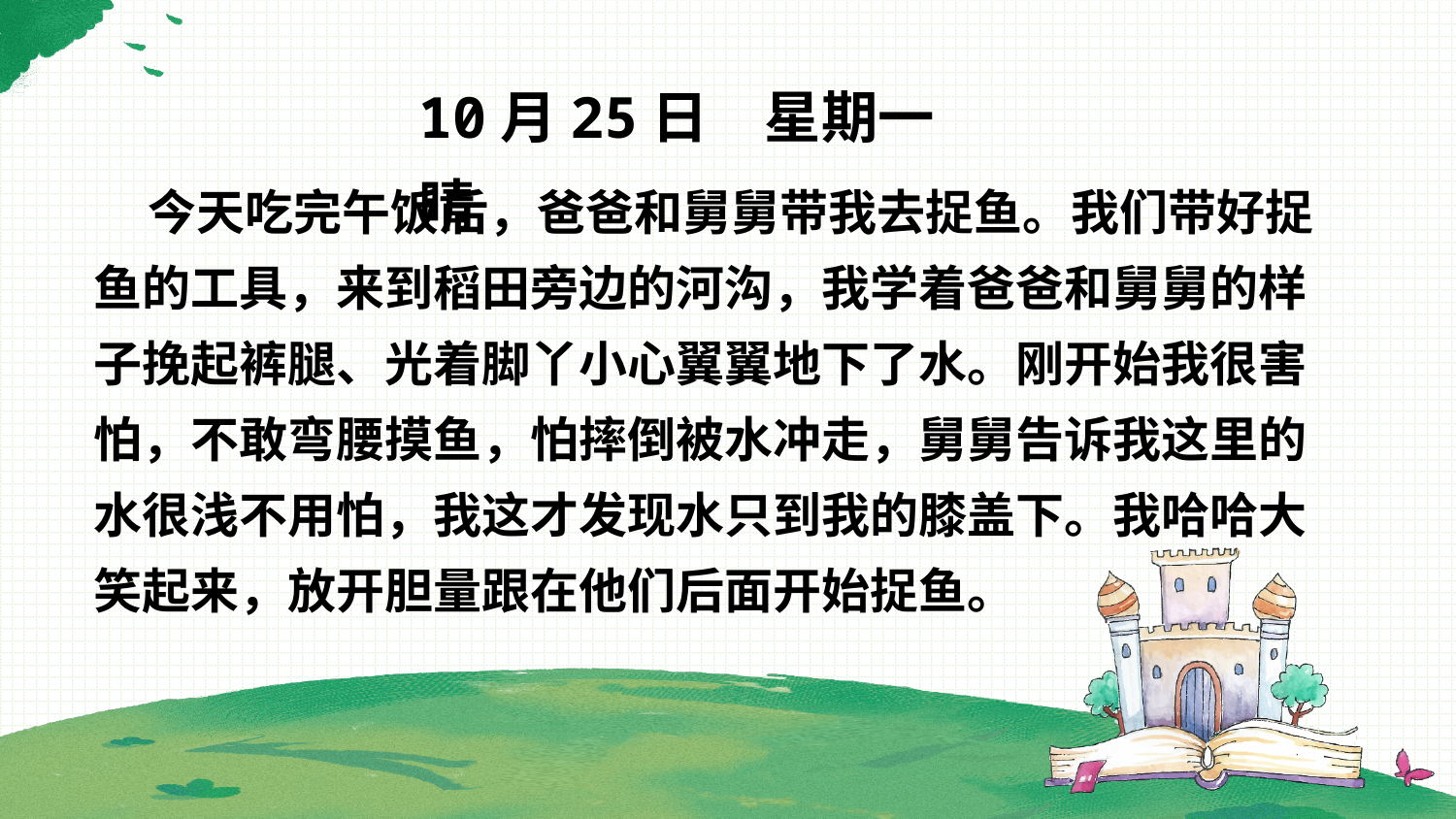

10月25日　星期一　晴
    今天吃完午饭后，爸爸和舅舅带我去捉鱼。我们带好捉鱼的工具，来到稻田旁边的河沟，我学着爸爸和舅舅的样子挽起裤腿、光着脚丫小心翼翼地下了水。刚开始我很害怕，不敢弯腰摸鱼，怕摔倒被水冲走，舅舅告诉我这里的水很浅不用怕，我这才发现水只到我的膝盖下。我哈哈大笑起来，放开胆量跟在他们后面开始捉鱼。